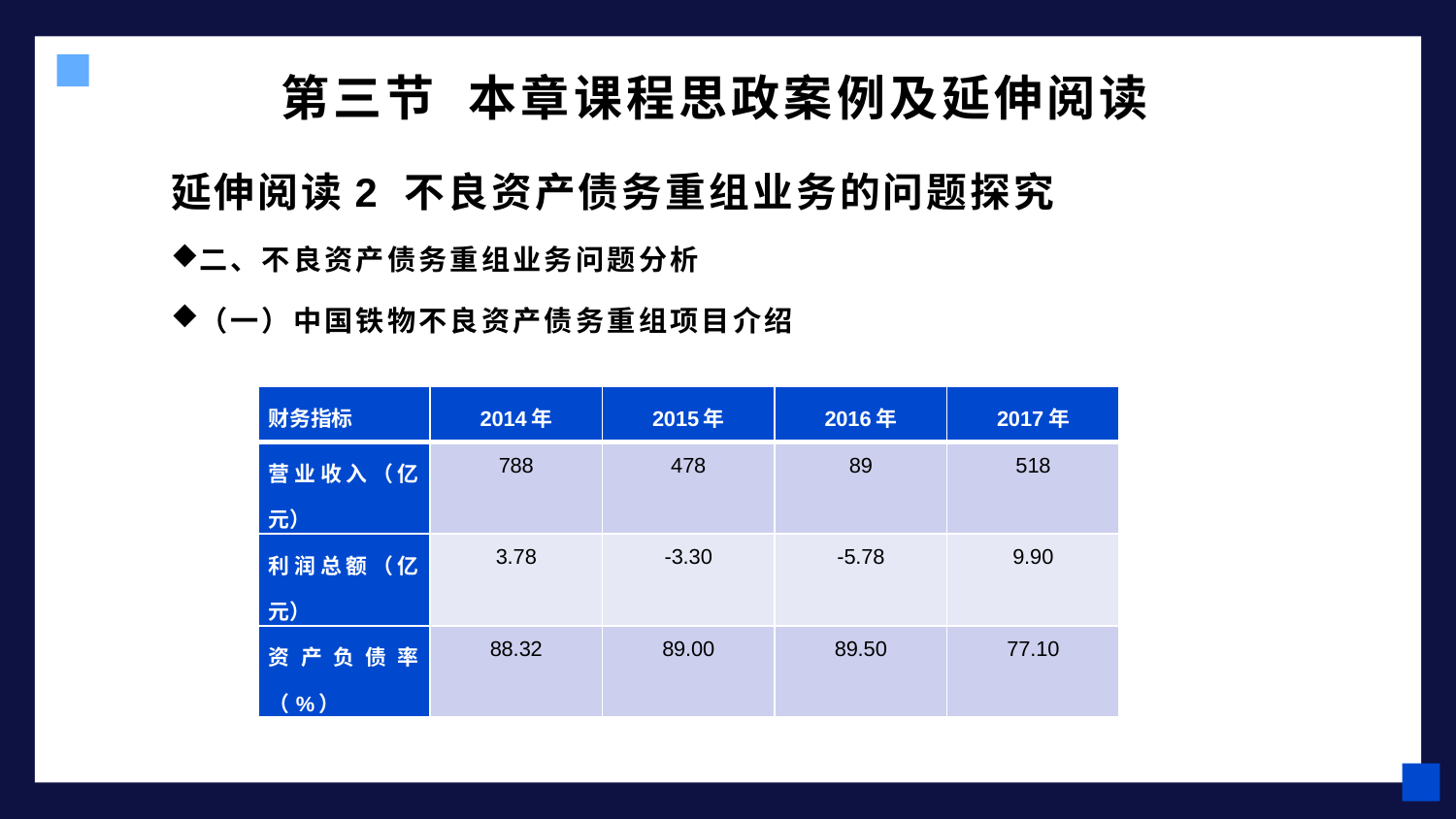

# 第三节  本章课程思政案例及延伸阅读
延伸阅读2 不良资产债务重组业务的问题探究
二、不良资产债务重组业务问题分析
（一）中国铁物不良资产债务重组项目介绍

| 财务指标 | 2014年 | 2015年 | 2016年 | 2017年 |
| --- | --- | --- | --- | --- |
| 营业收入（亿元） | 788 | 478 | 89 | 518 |
| 利润总额（亿元） | 3.78 | -3.30 | -5.78 | 9.90 |
| 资产负债率（%） | 88.32 | 89.00 | 89.50 | 77.10 |